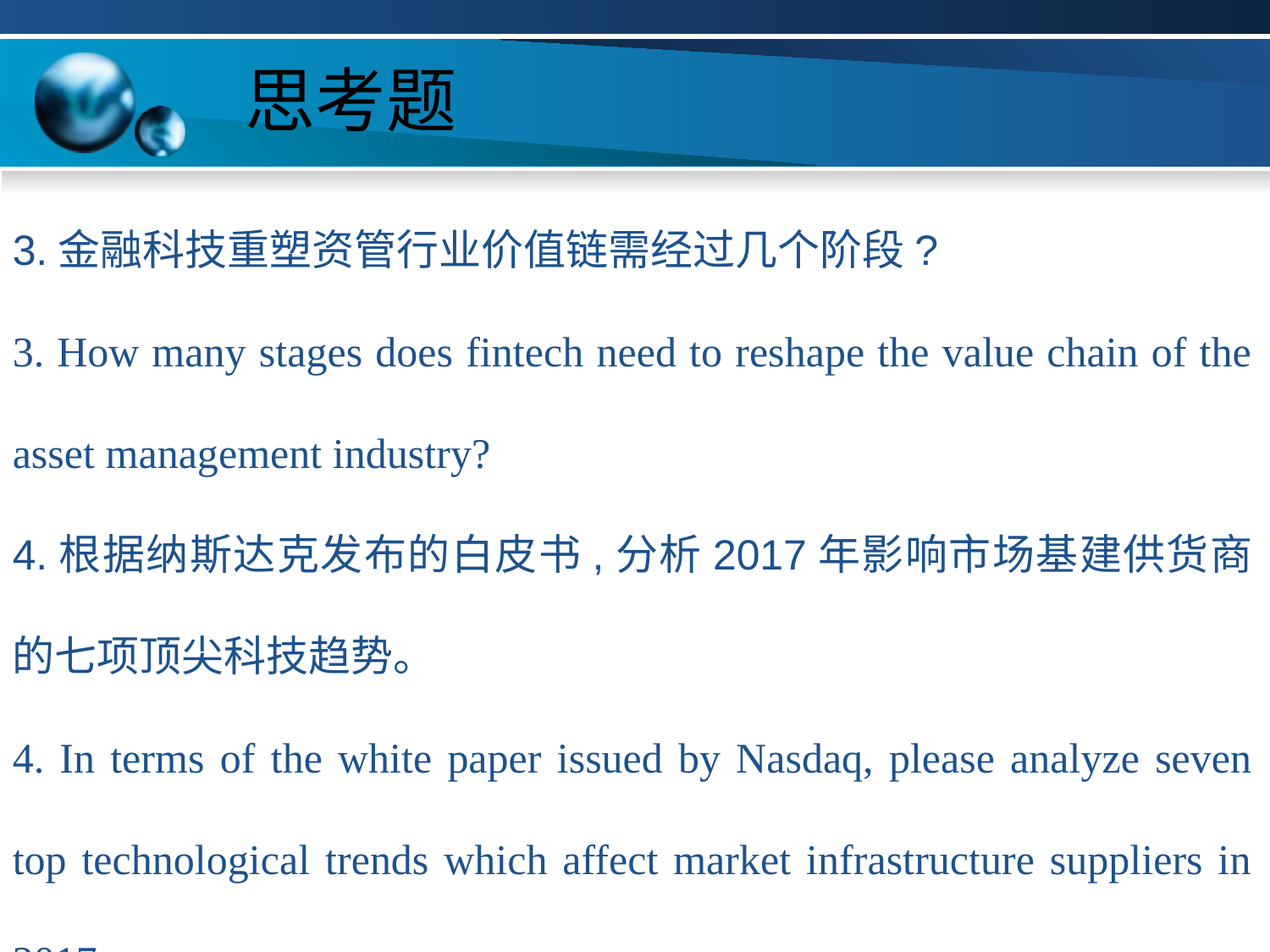

# 思考题
3.金融科技重塑资管行业价值链需经过几个阶段?
3. How many stages does fintech need to reshape the value chain of the asset management industry?
4.根据纳斯达克发布的白皮书,分析2017年影响市场基建供货商的七项顶尖科技趋势。
4. In terms of the white paper issued by Nasdaq, please analyze seven top technological trends which affect market infrastructure suppliers in 2017.